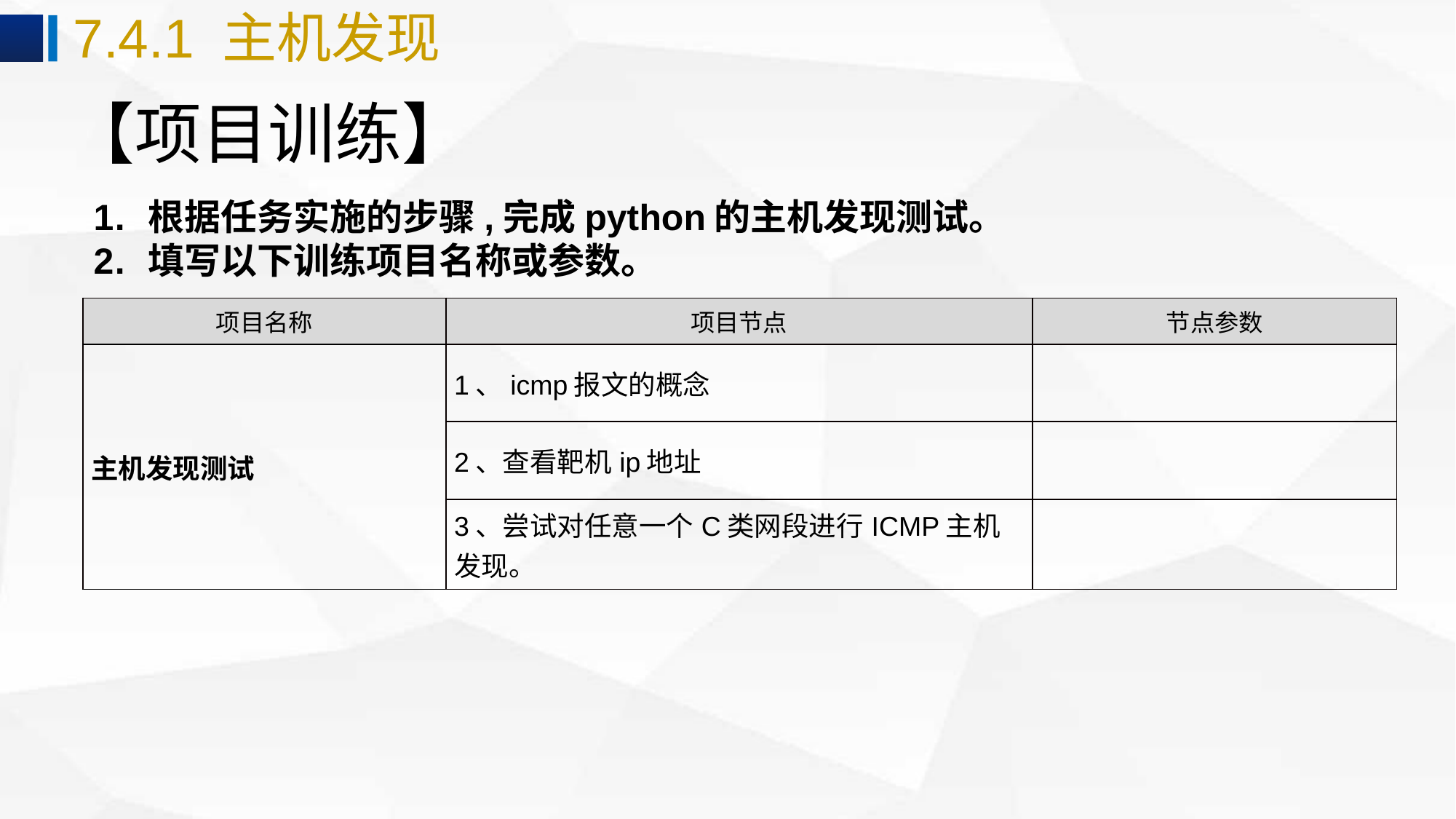

7.4.1 主机发现

# 【项目训练】
根据任务实施的步骤,完成python的主机发现测试。
填写以下训练项目名称或参数。
| 项目名称 | 项目节点 | 节点参数 |
| --- | --- | --- |
| 主机发现测试 | 1、icmp报文的概念 |  |
|  | 2、查看靶机ip地址 |  |
|  | 3、尝试对任意一个C类网段进行ICMP主机发现。 |  |